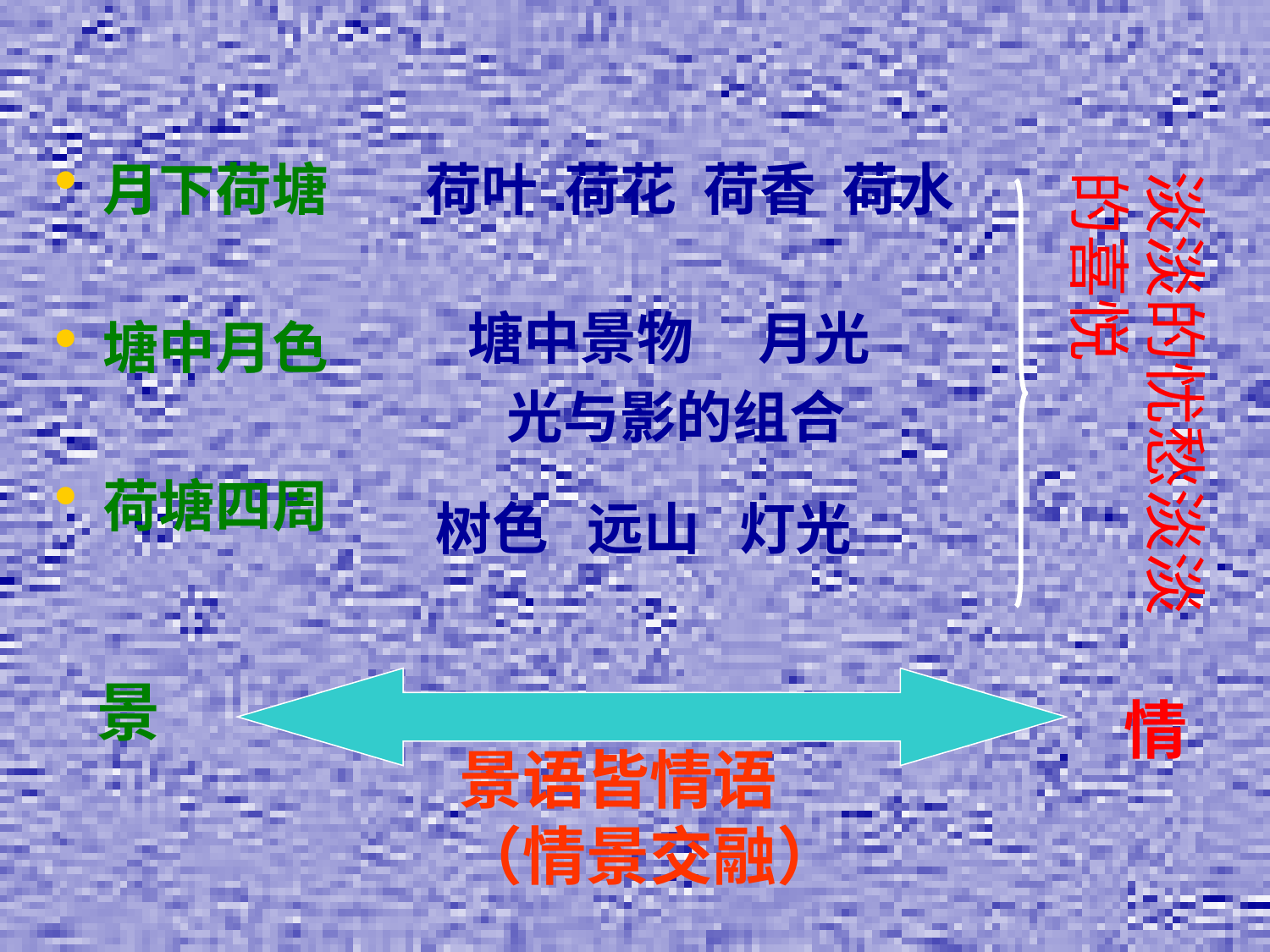

月下荷塘

塘中月色

荷塘四周
荷叶  荷花  荷香  荷水
淡淡的忧愁淡淡的喜悦

塘中景物     月光
  光与影的组合
树色   远山   灯光
景

情
景语皆情语（情景交融）